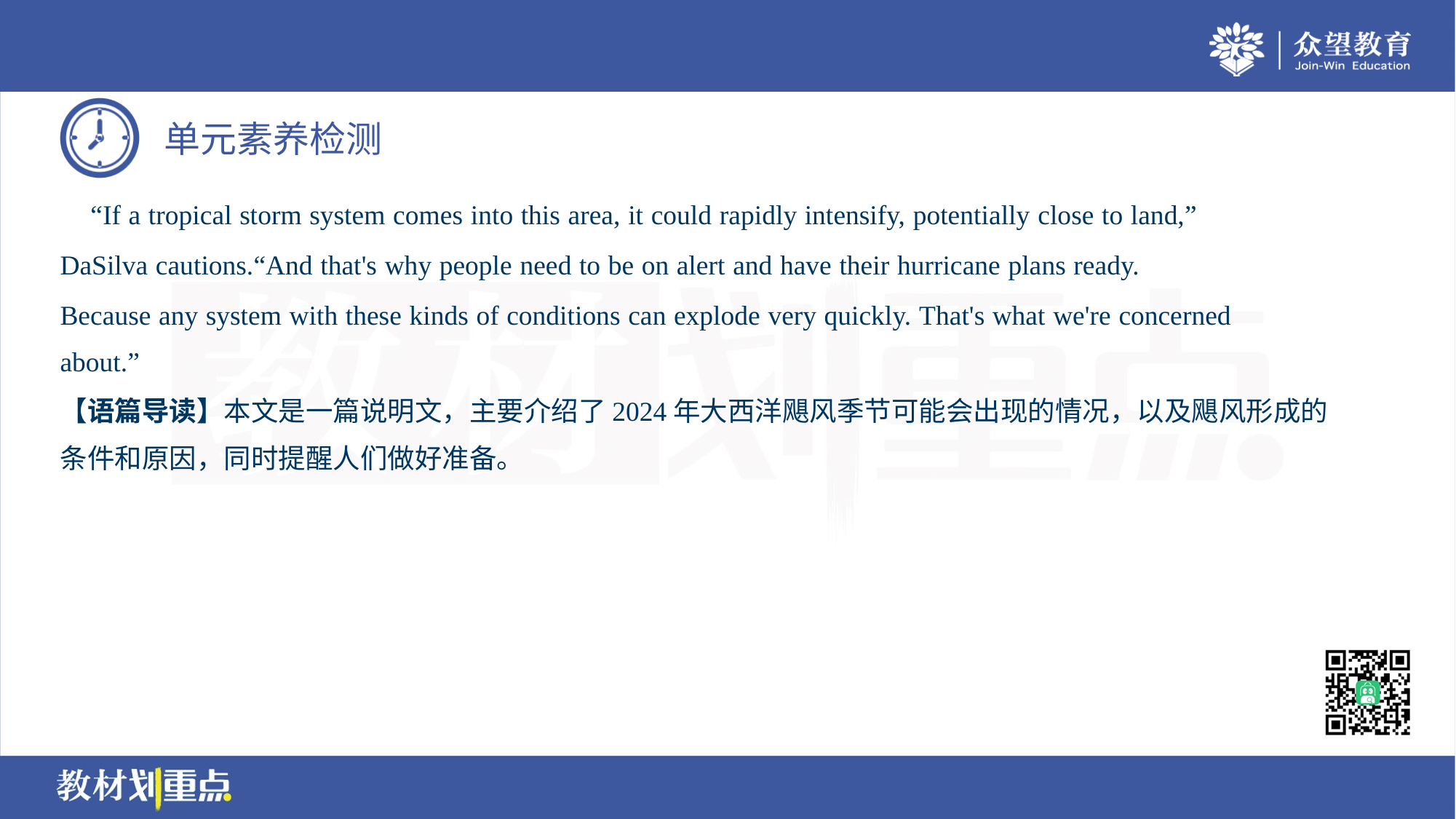

“If a tropical storm system comes into this area, it could rapidly intensify, potentially close to land,”
DaSilva cautions.“And that's why people need to be on alert and have their hurricane plans ready.
Because any system with these kinds of conditions can explode very quickly. That's what we're concerned
about.”
【语篇导读】本文是一篇说明文，主要介绍了2024年大西洋飓风季节可能会出现的情况，以及飓风形成的
条件和原因，同时提醒人们做好准备。